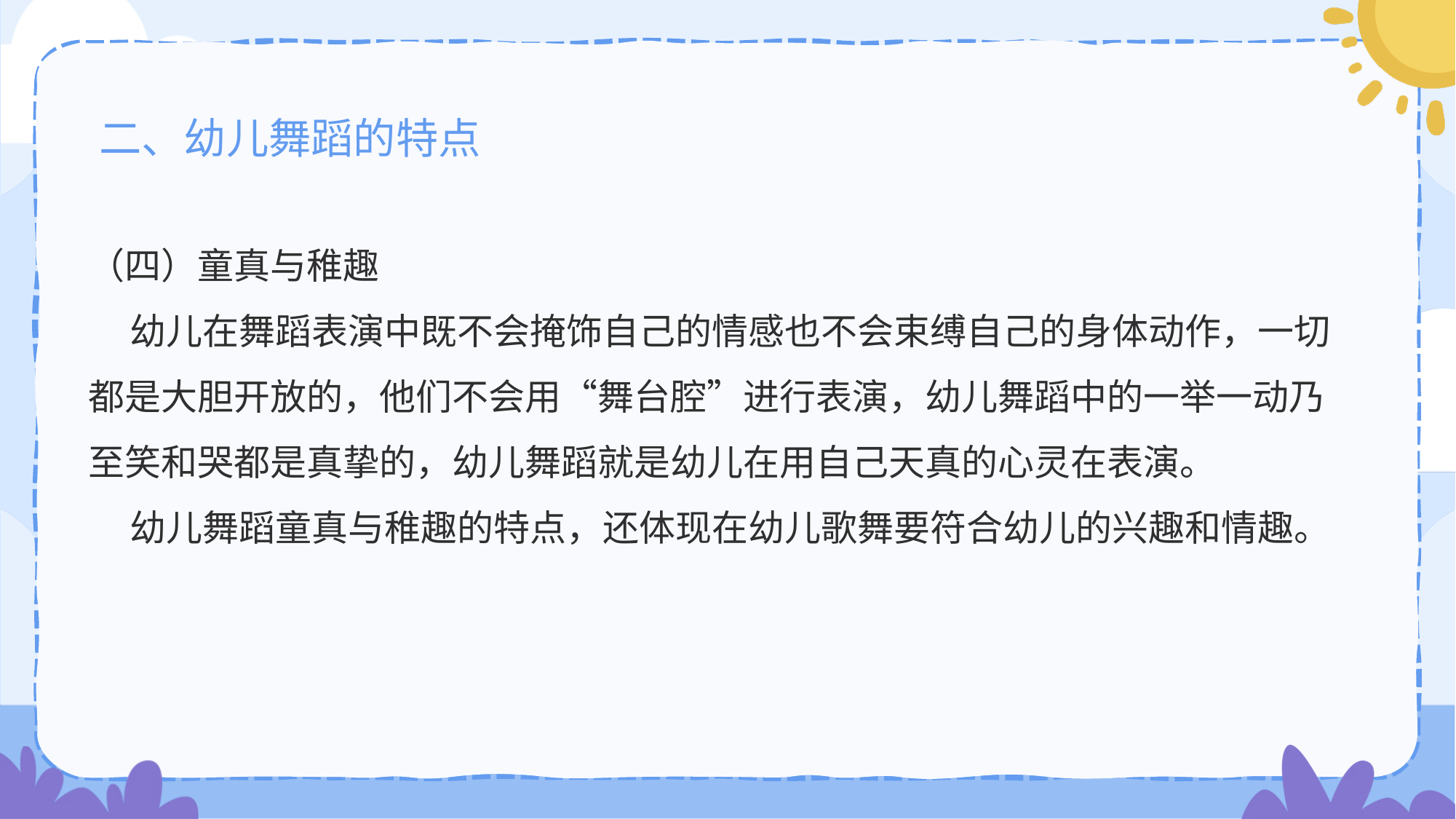

二、幼儿舞蹈的特点
（四）童真与稚趣
    幼儿在舞蹈表演中既不会掩饰自己的情感也不会束缚自己的身体动作，一切都是大胆开放的，他们不会用“舞台腔”进行表演，幼儿舞蹈中的一举一动乃至笑和哭都是真挚的，幼儿舞蹈就是幼儿在用自己天真的心灵在表演。
    幼儿舞蹈童真与稚趣的特点，还体现在幼儿歌舞要符合幼儿的兴趣和情趣。